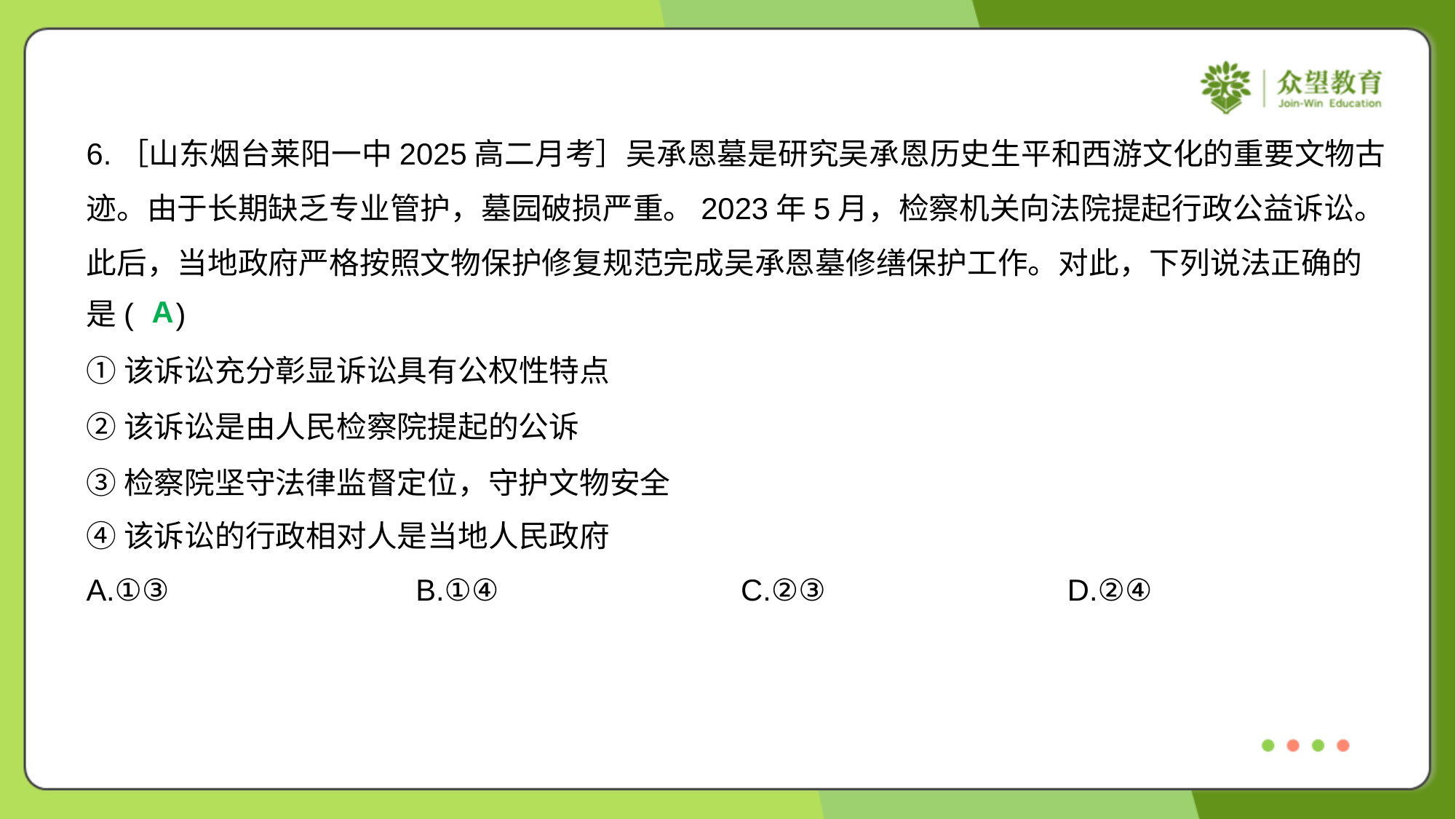

6.［山东烟台莱阳一中2025高二月考］吴承恩墓是研究吴承恩历史生平和西游文化的重要文物古
迹。由于长期缺乏专业管护，墓园破损严重。2023年5月，检察机关向法院提起行政公益诉讼。
此后，当地政府严格按照文物保护修复规范完成吴承恩墓修缮保护工作。对此，下列说法正确的
是(     )
A
①该诉讼充分彰显诉讼具有公权性特点
②该诉讼是由人民检察院提起的公诉
③检察院坚守法律监督定位，守护文物安全
④该诉讼的行政相对人是当地人民政府
A.①③	B.①④	C.②③	D.②④